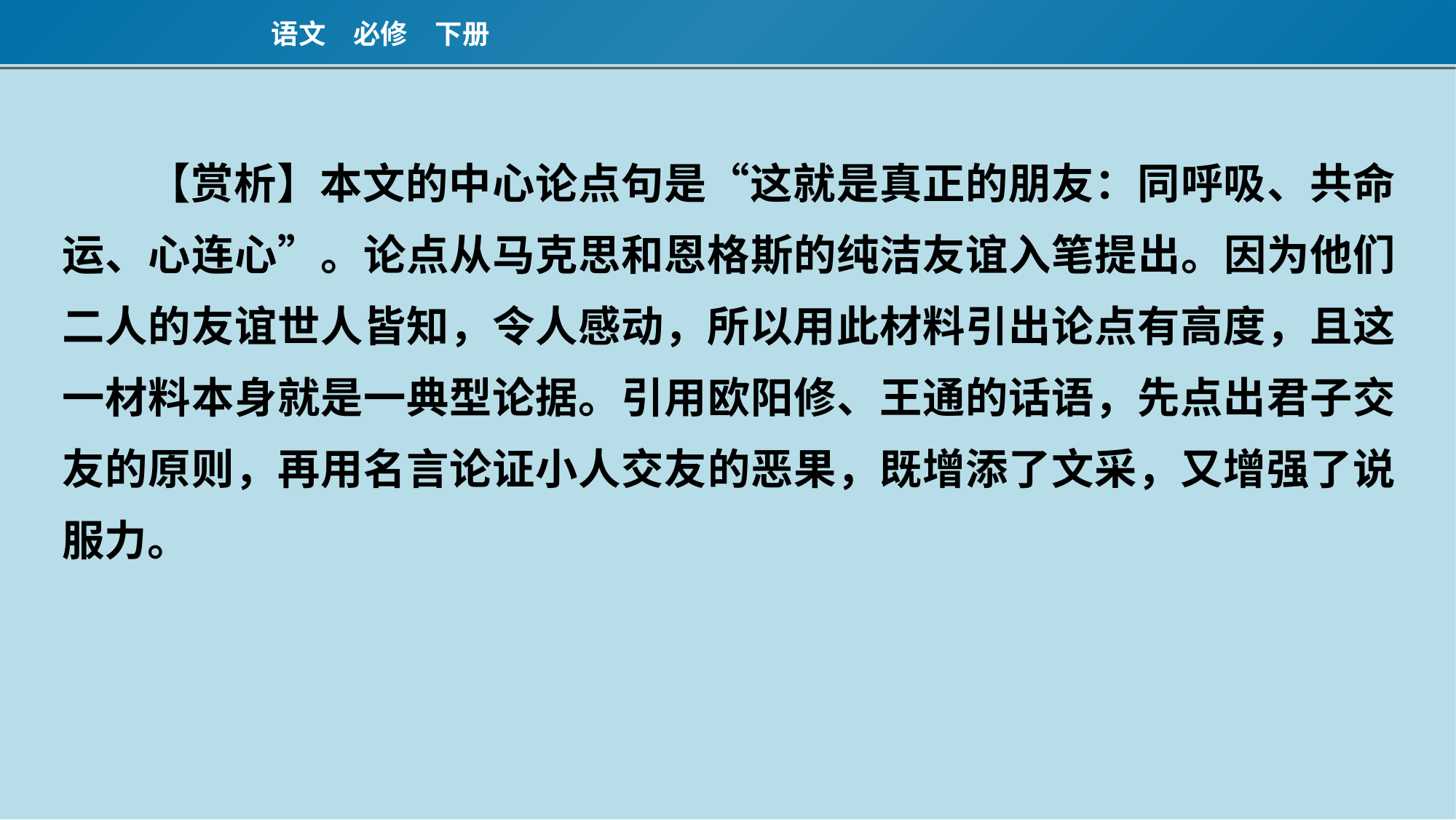

【赏析】本文的中心论点句是“这就是真正的朋友：同呼吸、共命运、心连心”。论点从马克思和恩格斯的纯洁友谊入笔提出。因为他们二人的友谊世人皆知，令人感动，所以用此材料引出论点有高度，且这一材料本身就是一典型论据。引用欧阳修、王通的话语，先点出君子交友的原则，再用名言论证小人交友的恶果，既增添了文采，又增强了说服力。